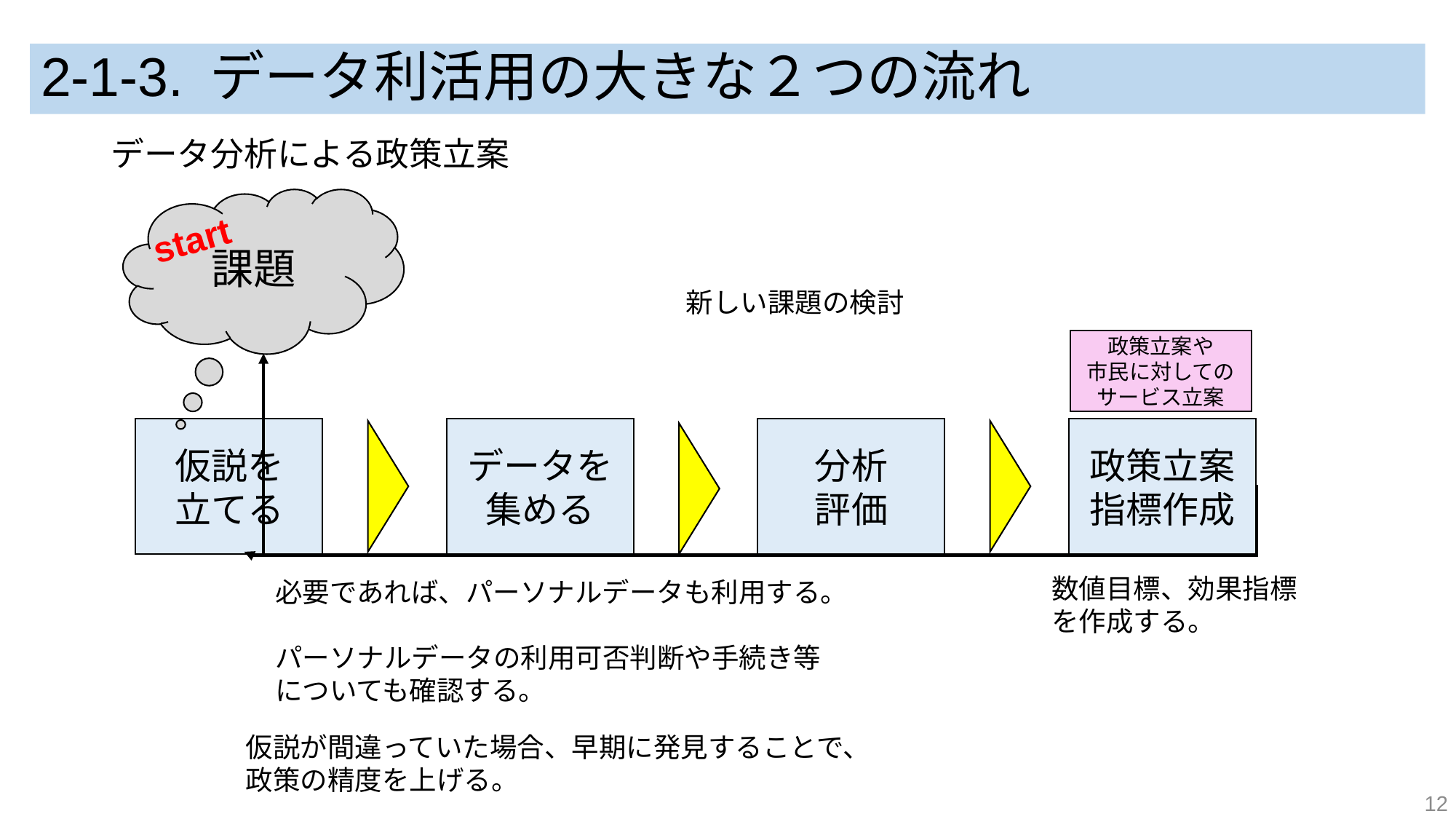

# 2-1-3. データ利活用の大きな２つの流れ
データ分析による政策立案

課題
start
新しい課題の検討
政策立案や
市民に対しての
サービス立案
データを集める
分析
評価
政策立案
指標作成
仮説を
立てる

数値目標、効果指標
を作成する。
必要であれば、パーソナルデータも利用する。
パーソナルデータの利用可否判断や手続き等についても確認する。
仮説が間違っていた場合、早期に発見することで、
政策の精度を上げる。
12